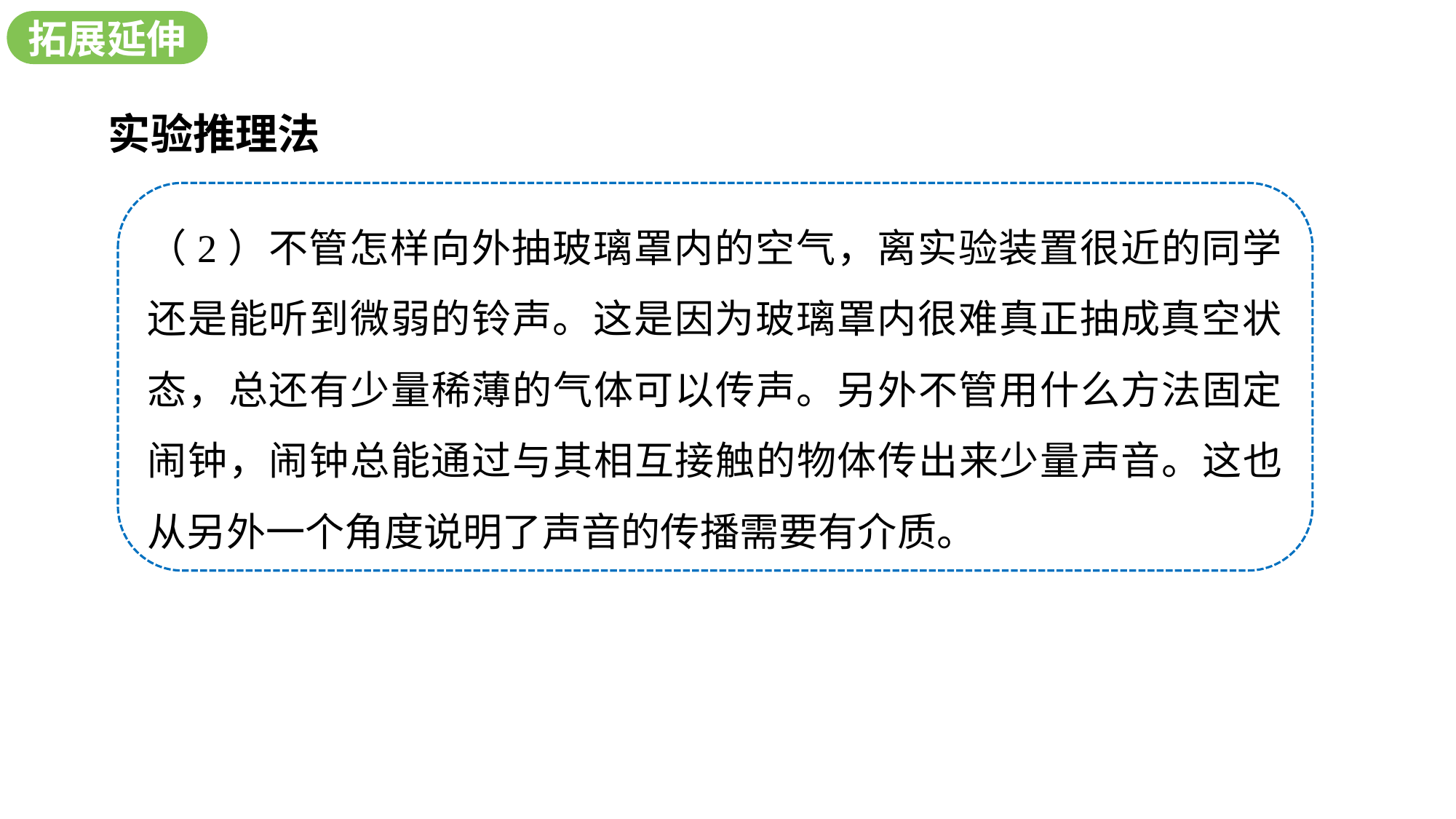

新知探究
拓展延伸
实验推理法
（2）不管怎样向外抽玻璃罩内的空气，离实验装置很近的同学还是能听到微弱的铃声。这是因为玻璃罩内很难真正抽成真空状态，总还有少量稀薄的气体可以传声。另外不管用什么方法固定闹钟，闹钟总能通过与其相互接触的物体传出来少量声音。这也从另外一个角度说明了声音的传播需要有介质。